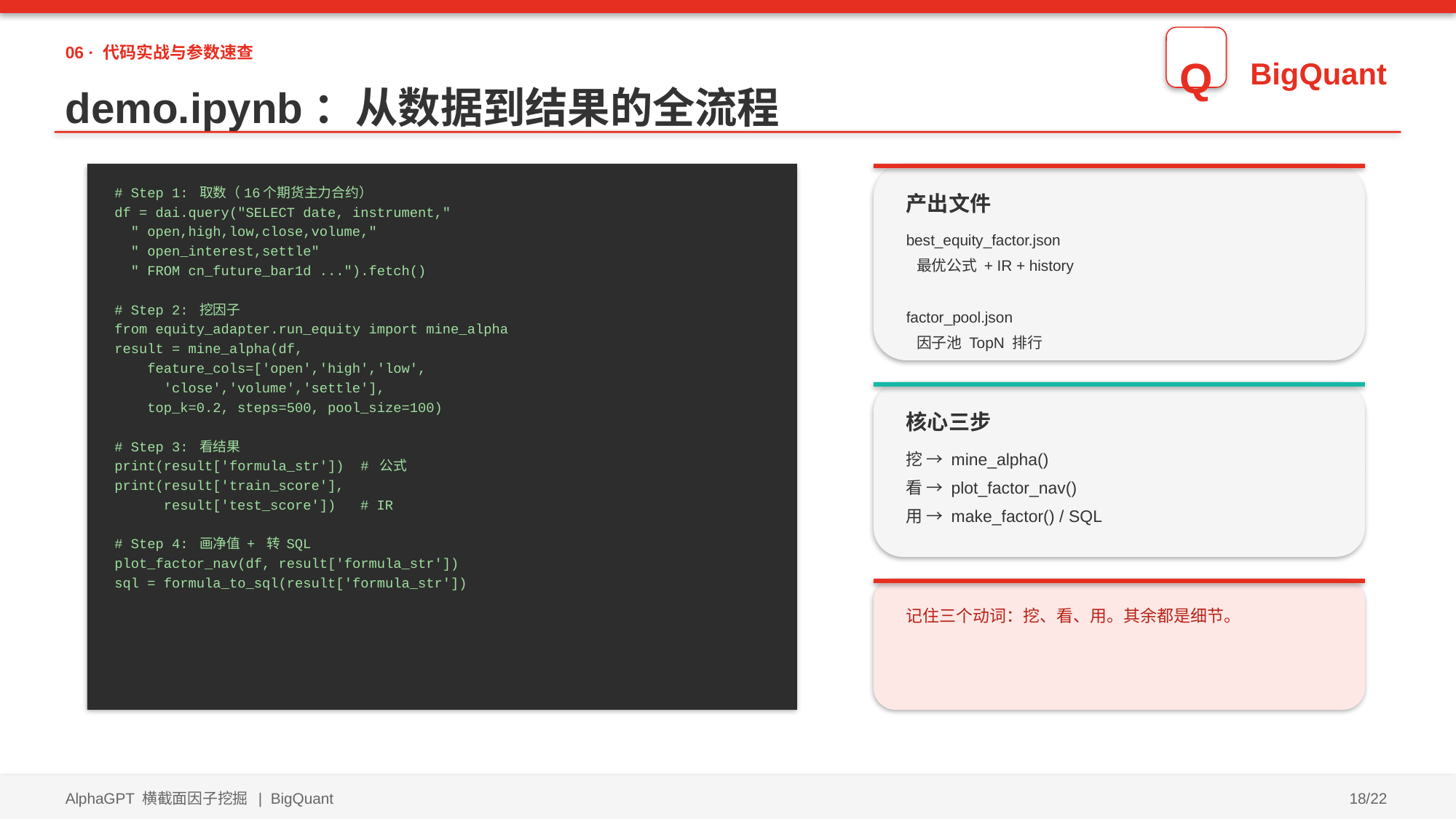

06 · 代码实战与参数速查
Q
BigQuant
demo.ipynb：从数据到结果的全流程

# Step 1: 取数（16个期货主力合约）
df = dai.query("SELECT date, instrument,"
  " open,high,low,close,volume,"
  " open_interest,settle"
  " FROM cn_future_bar1d ...").fetch()

# Step 2: 挖因子
from equity_adapter.run_equity import mine_alpha
result = mine_alpha(df,
    feature_cols=['open','high','low',
      'close','volume','settle'],
    top_k=0.2, steps=500, pool_size=100)

# Step 3: 看结果
print(result['formula_str'])  # 公式
print(result['train_score'],
      result['test_score'])   # IR

# Step 4: 画净值 + 转 SQL
plot_factor_nav(df, result['formula_str'])
sql = formula_to_sql(result['formula_str'])
产出文件
best_equity_factor.json
  最优公式 + IR + history

factor_pool.json
  因子池 TopN 排行

核心三步
挖 → mine_alpha()
看 → plot_factor_nav()
用 → make_factor() / SQL

记住三个动词：挖、看、用。其余都是细节。

AlphaGPT 横截面因子挖掘  |  BigQuant
18/22